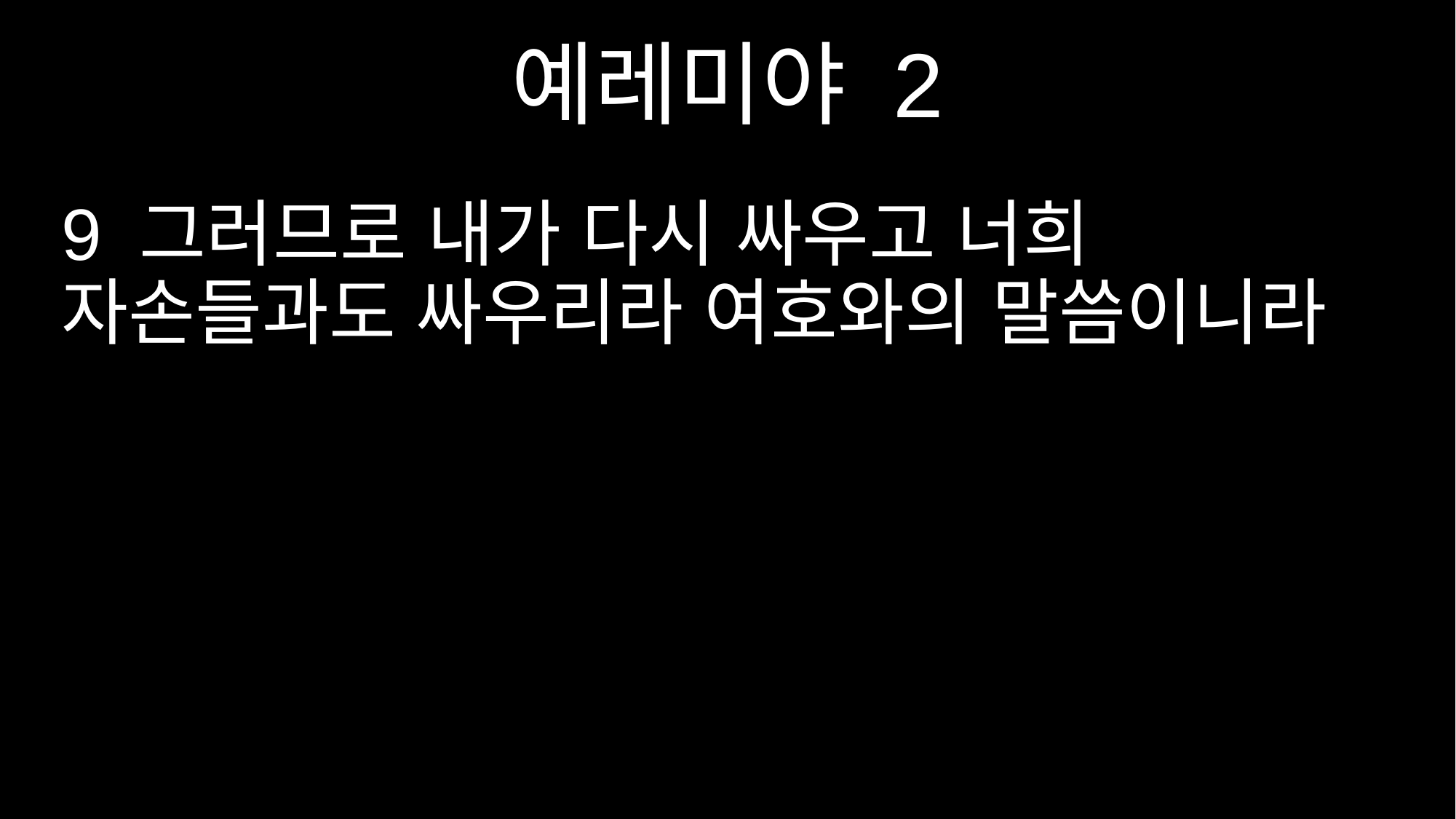

예레미야 2
9 그러므로 내가 다시 싸우고 너희 자손들과도 싸우리라 여호와의 말씀이니라